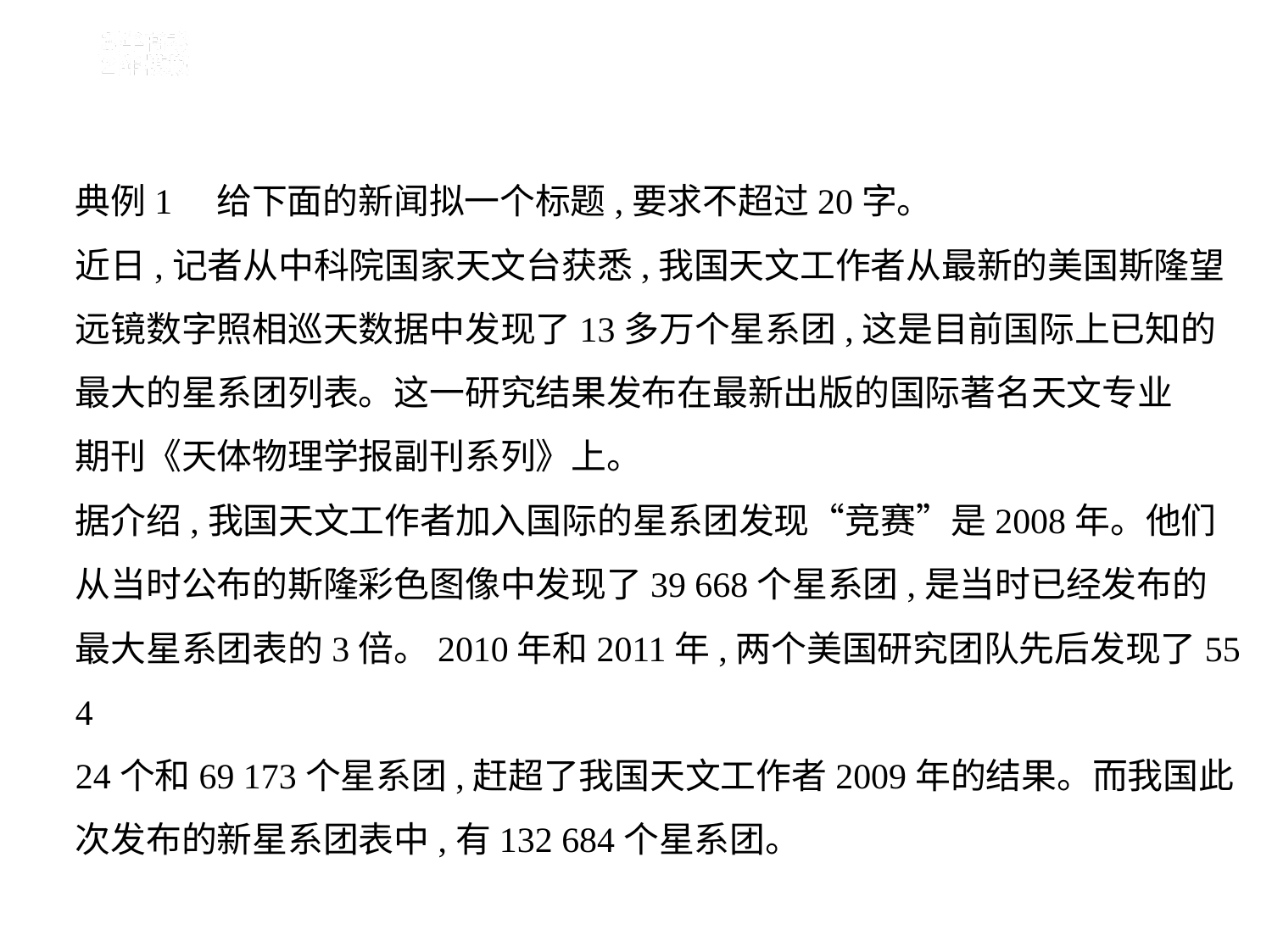

典例1　给下面的新闻拟一个标题,要求不超过20字。
近日,记者从中科院国家天文台获悉,我国天文工作者从最新的美国斯隆望
远镜数字照相巡天数据中发现了13多万个星系团,这是目前国际上已知的
最大的星系团列表。这一研究结果发布在最新出版的国际著名天文专业
期刊《天体物理学报副刊系列》上。
据介绍,我国天文工作者加入国际的星系团发现“竞赛”是2008年。他们
从当时公布的斯隆彩色图像中发现了39 668个星系团,是当时已经发布的
最大星系团表的3倍。2010年和2011年,两个美国研究团队先后发现了55 4
24个和69 173个星系团,赶超了我国天文工作者2009年的结果。而我国此
次发布的新星系团表中,有132 684个星系团。